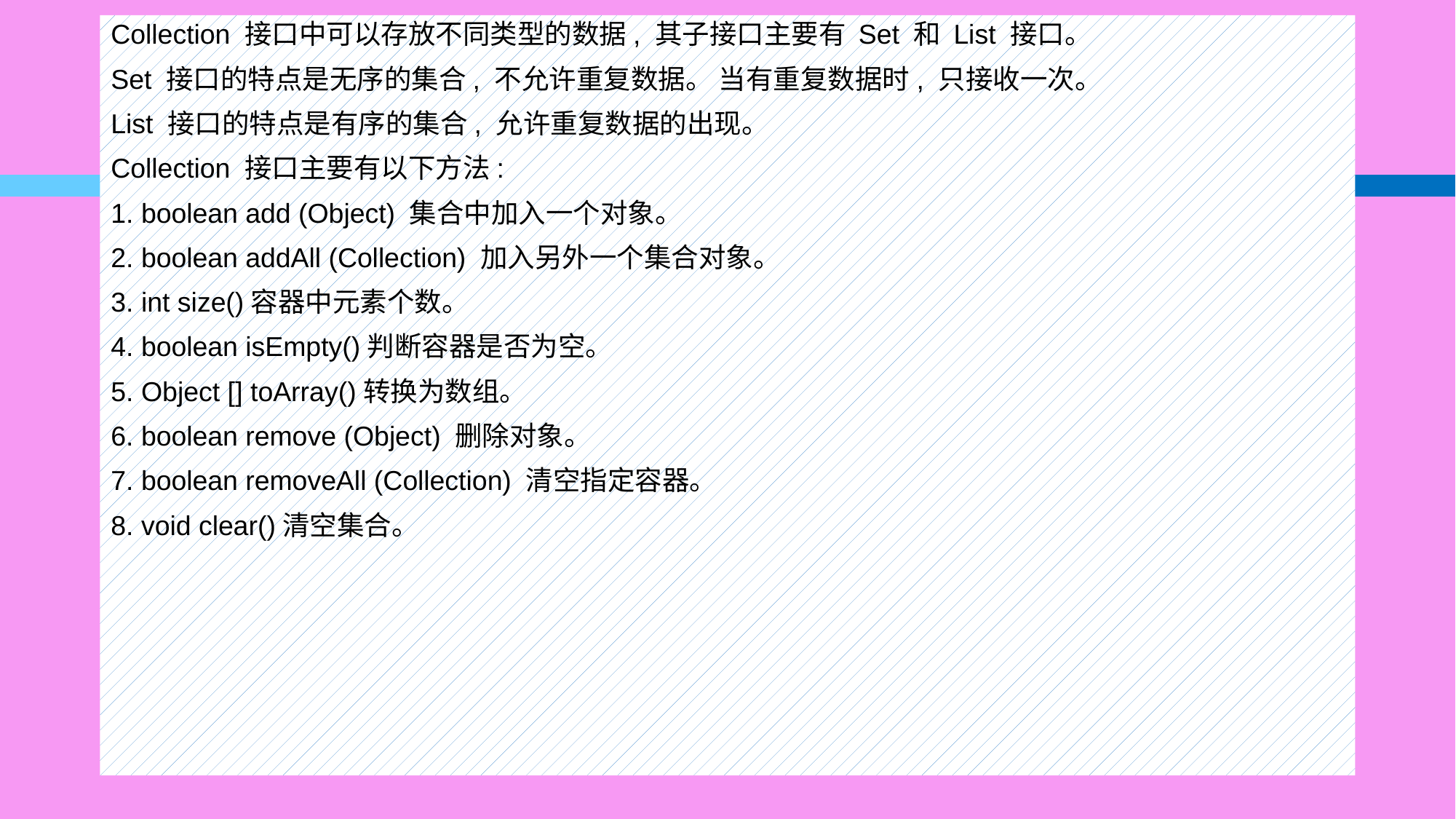

Collection 接口中可以存放不同类型的数据, 其子接口主要有 Set 和 List 接口。
Set 接口的特点是无序的集合, 不允许重复数据。 当有重复数据时, 只接收一次。
List 接口的特点是有序的集合, 允许重复数据的出现。
Collection 接口主要有以下方法:
1. boolean add (Object) 集合中加入一个对象。
2. boolean addAll (Collection) 加入另外一个集合对象。
3. int size()容器中元素个数。
4. boolean isEmpty()判断容器是否为空。
5. Object [] toArray()转换为数组。
6. boolean remove (Object) 删除对象。
7. boolean removeAll (Collection) 清空指定容器。
8. void clear()清空集合。
#